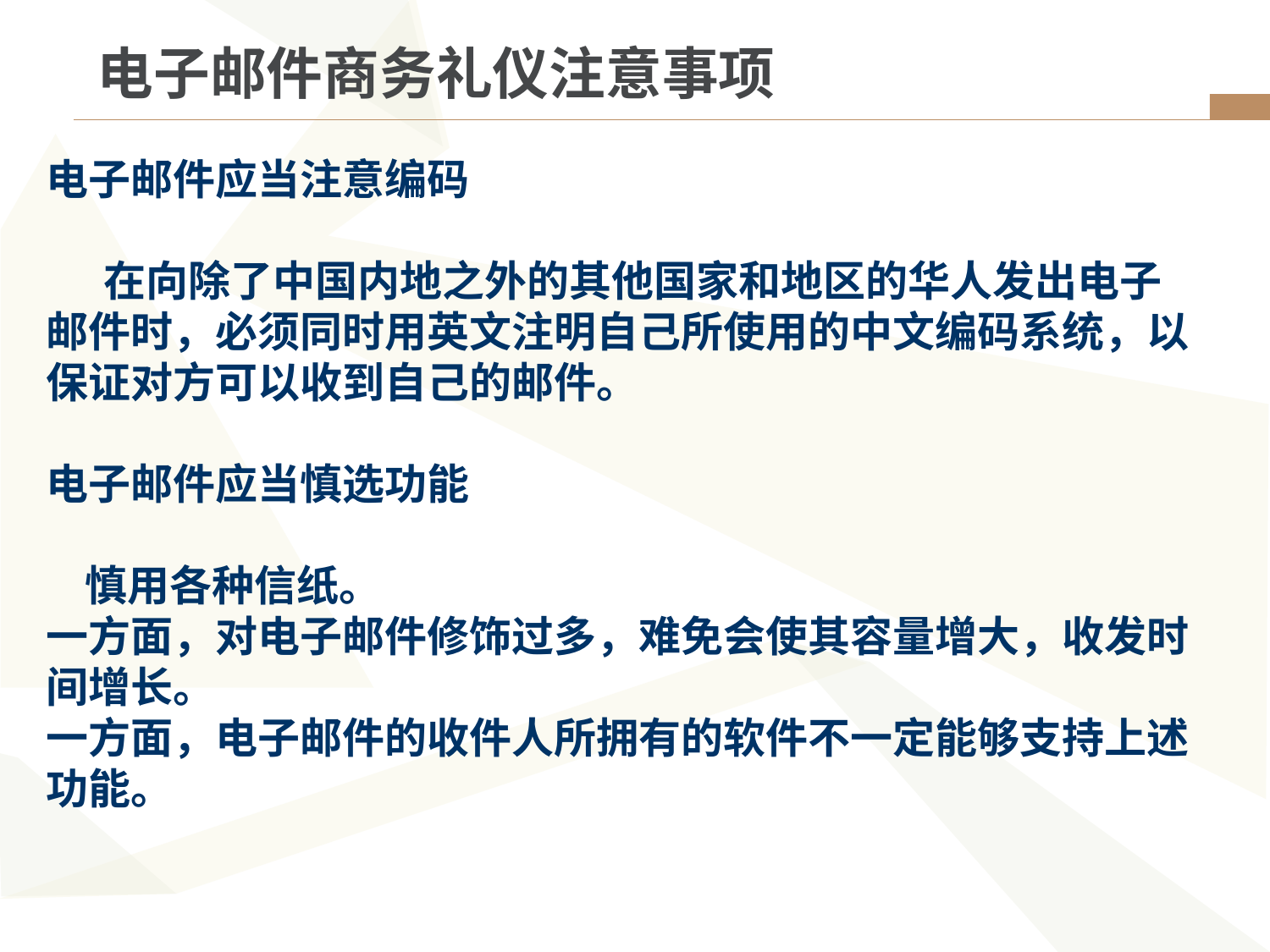

电子邮件商务礼仪注意事项
电子邮件应当注意编码

     在向除了中国内地之外的其他国家和地区的华人发出电子邮件时，必须同时用英文注明自己所使用的中文编码系统，以保证对方可以收到自己的邮件。

电子邮件应当慎选功能

   慎用各种信纸。
一方面，对电子邮件修饰过多，难免会使其容量增大，收发时间增长。
一方面，电子邮件的收件人所拥有的软件不一定能够支持上述功能。